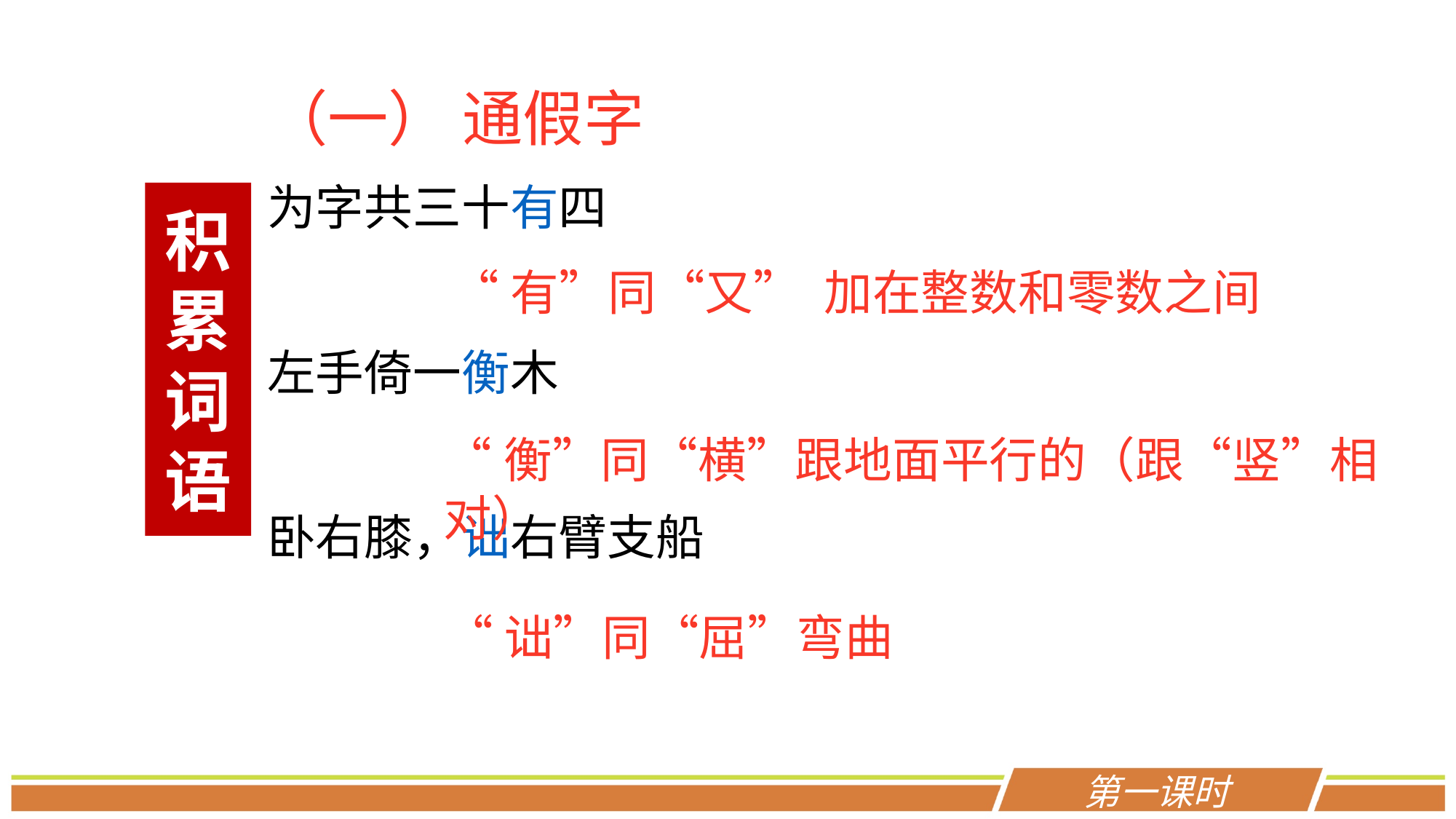

（一） 通假字
为字共三十有四

左手倚一衡木

卧右膝，诎右臂支船

积累词语
“有”同“又”  加在整数和零数之间
“衡”同“横”跟地面平行的（跟“竖”相对）
“诎”同“屈”弯曲
第一课时